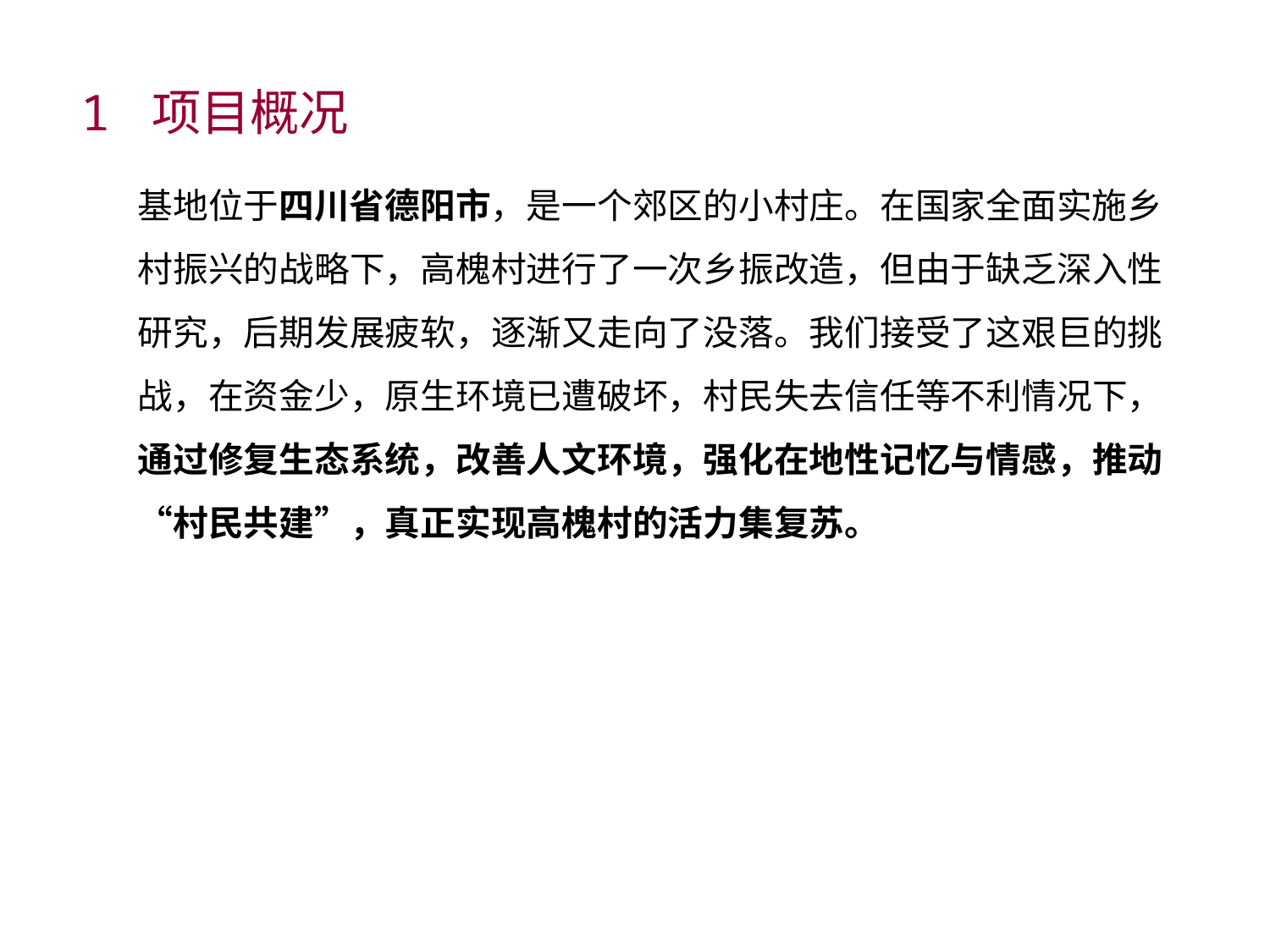

# 1 项目概况
基地位于四川省德阳市，是一个郊区的小村庄。在国家全面实施乡村振兴的战略下，高槐村进行了一次乡振改造，但由于缺乏深入性研究，后期发展疲软，逐渐又走向了没落。我们接受了这艰巨的挑战，在资金少，原生环境已遭破坏，村民失去信任等不利情况下，通过修复生态系统，改善人文环境，强化在地性记忆与情感，推动“村民共建”，真正实现高槐村的活力集复苏。